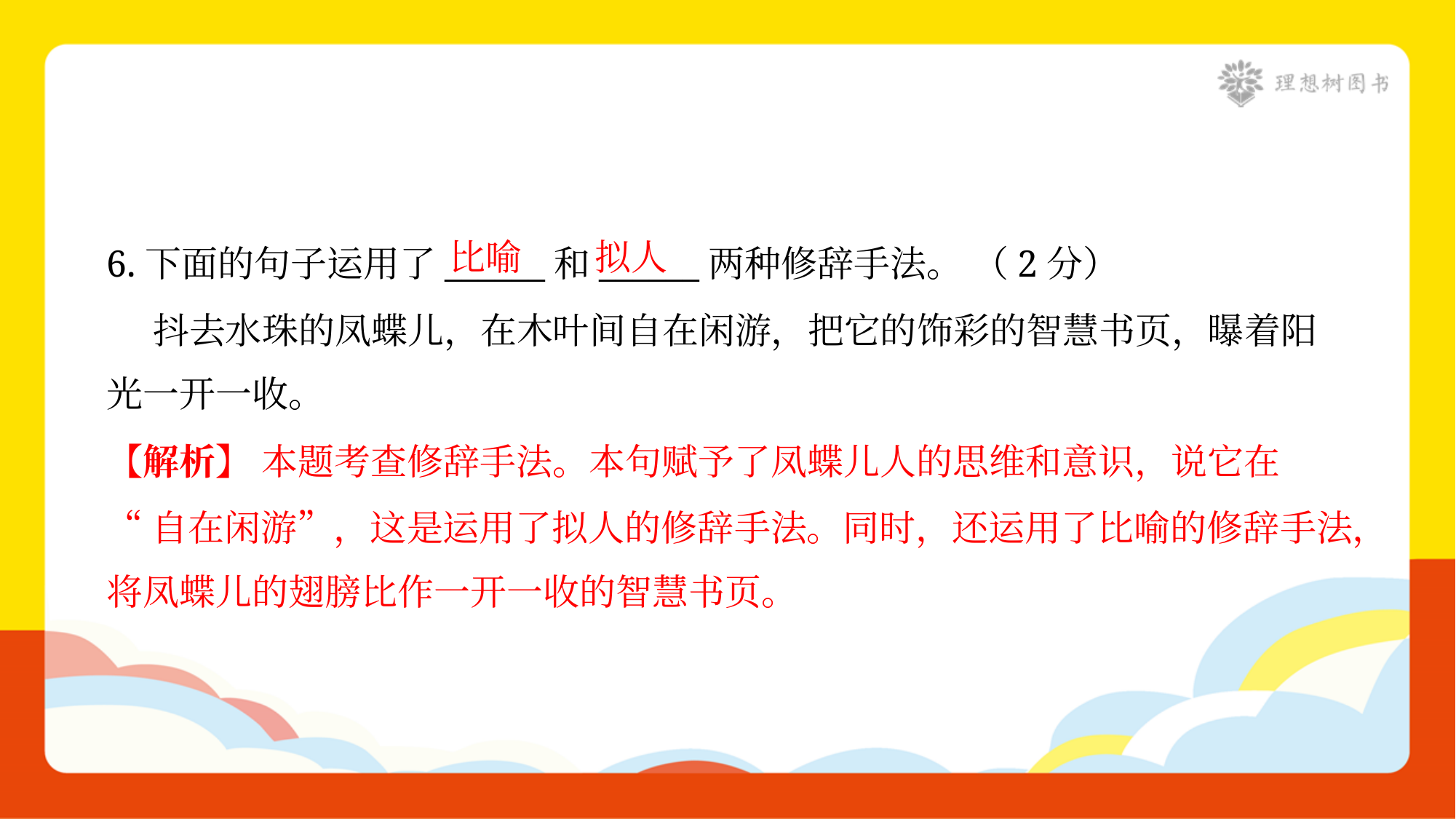

比喻
拟人
6.下面的句子运用了______和______两种修辞手法。 （2分）
    抖去水珠的凤蝶儿，在木叶间自在闲游，把它的饰彩的智慧书页，曝着阳
光一开一收。
【解析】 本题考查修辞手法。本句赋予了凤蝶儿人的思维和意识，说它在
“自在闲游”，这是运用了拟人的修辞手法。同时，还运用了比喻的修辞手法，
将凤蝶儿的翅膀比作一开一收的智慧书页。